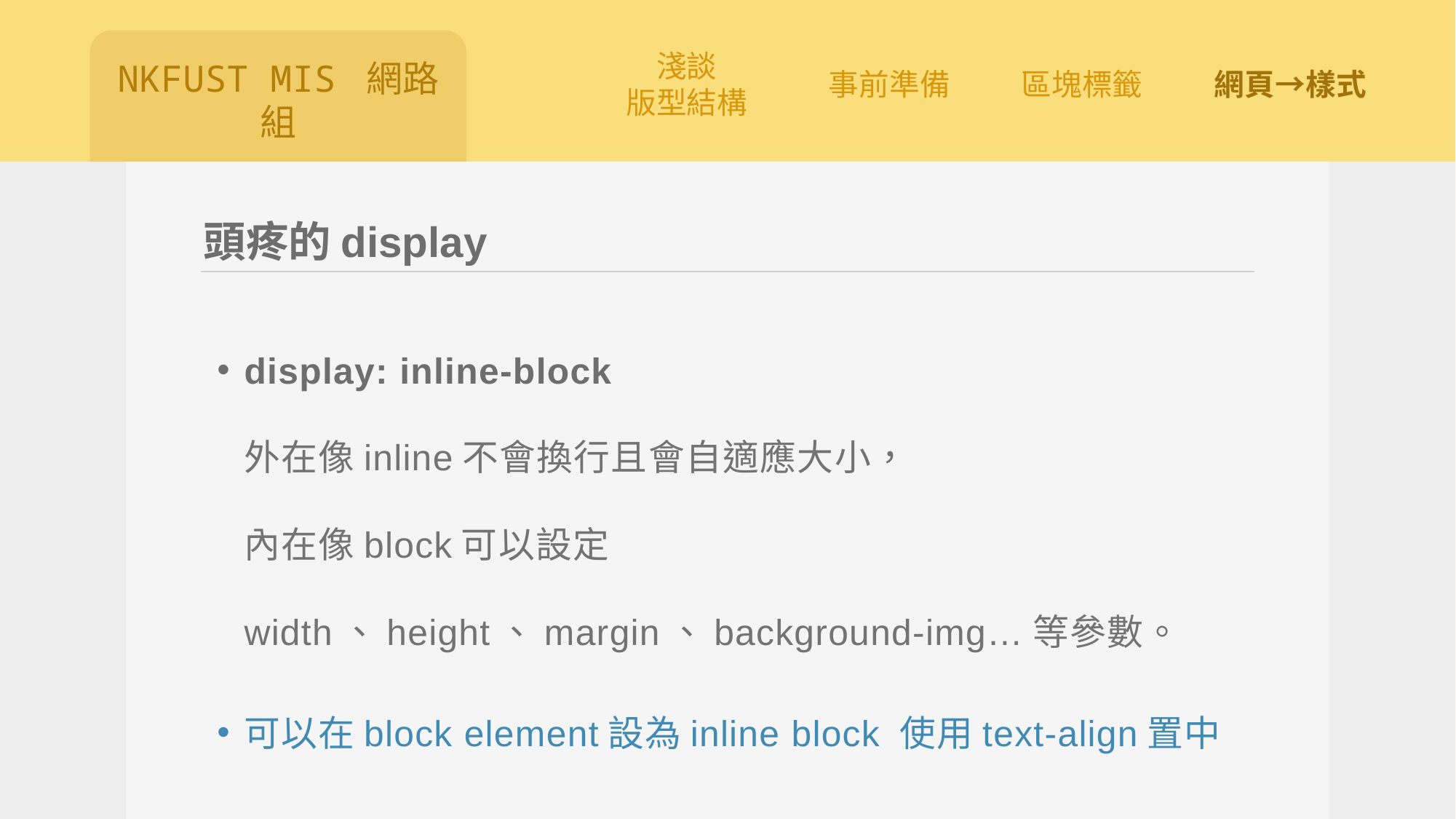

# 頭疼的display
display: inline-block 
外在像inline不會換行且會自適應大小，
內在像block可以設定width、height、margin、background-img…等參數。
可以在block element設為inline block 使用text-align置中